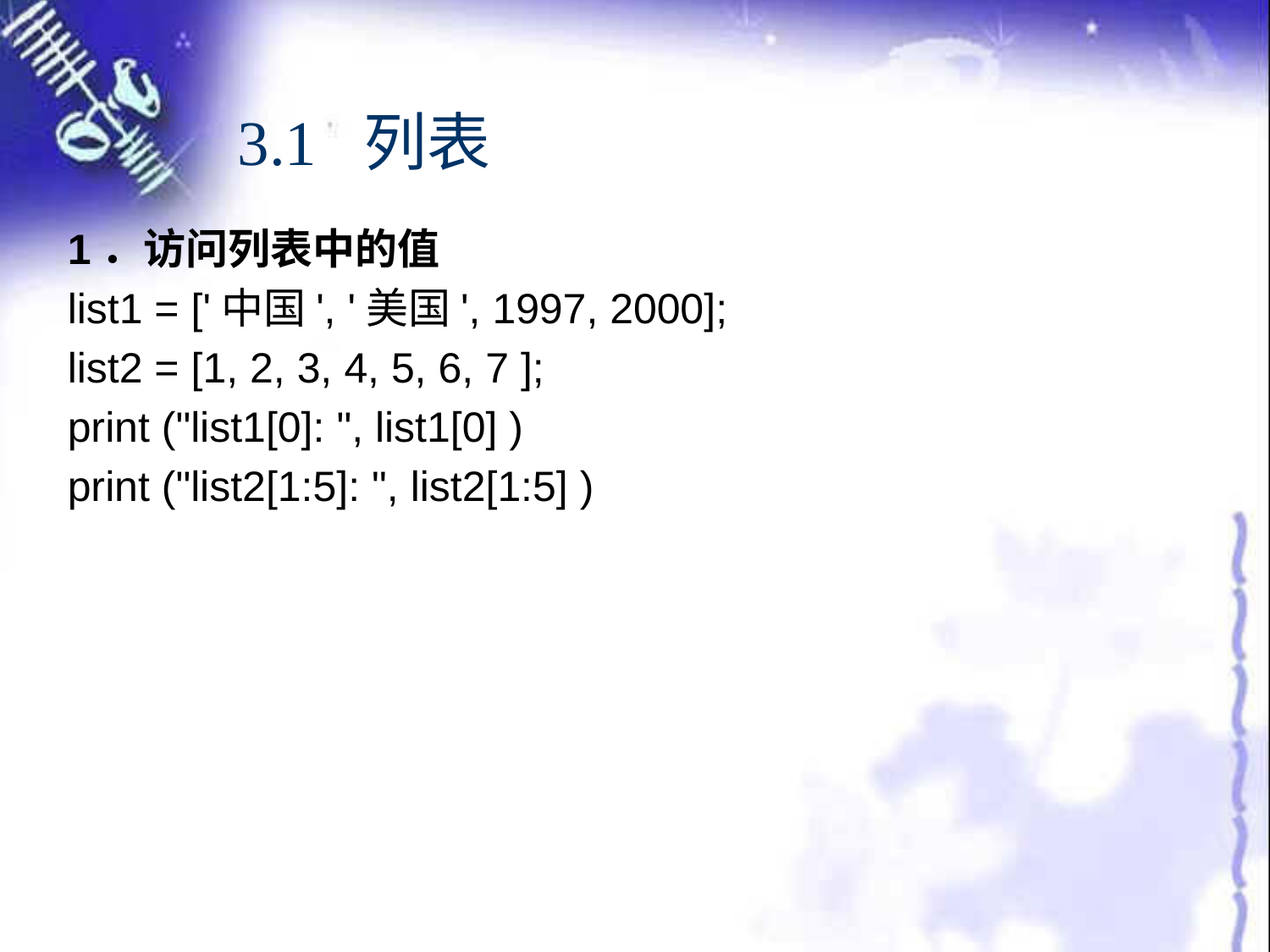

# 3.1  列表
1．访问列表中的值
list1 = ['中国', '美国', 1997, 2000];
list2 = [1, 2, 3, 4, 5, 6, 7 ];
print ("list1[0]: ", list1[0] )
print ("list2[1:5]: ", list2[1:5] )

5